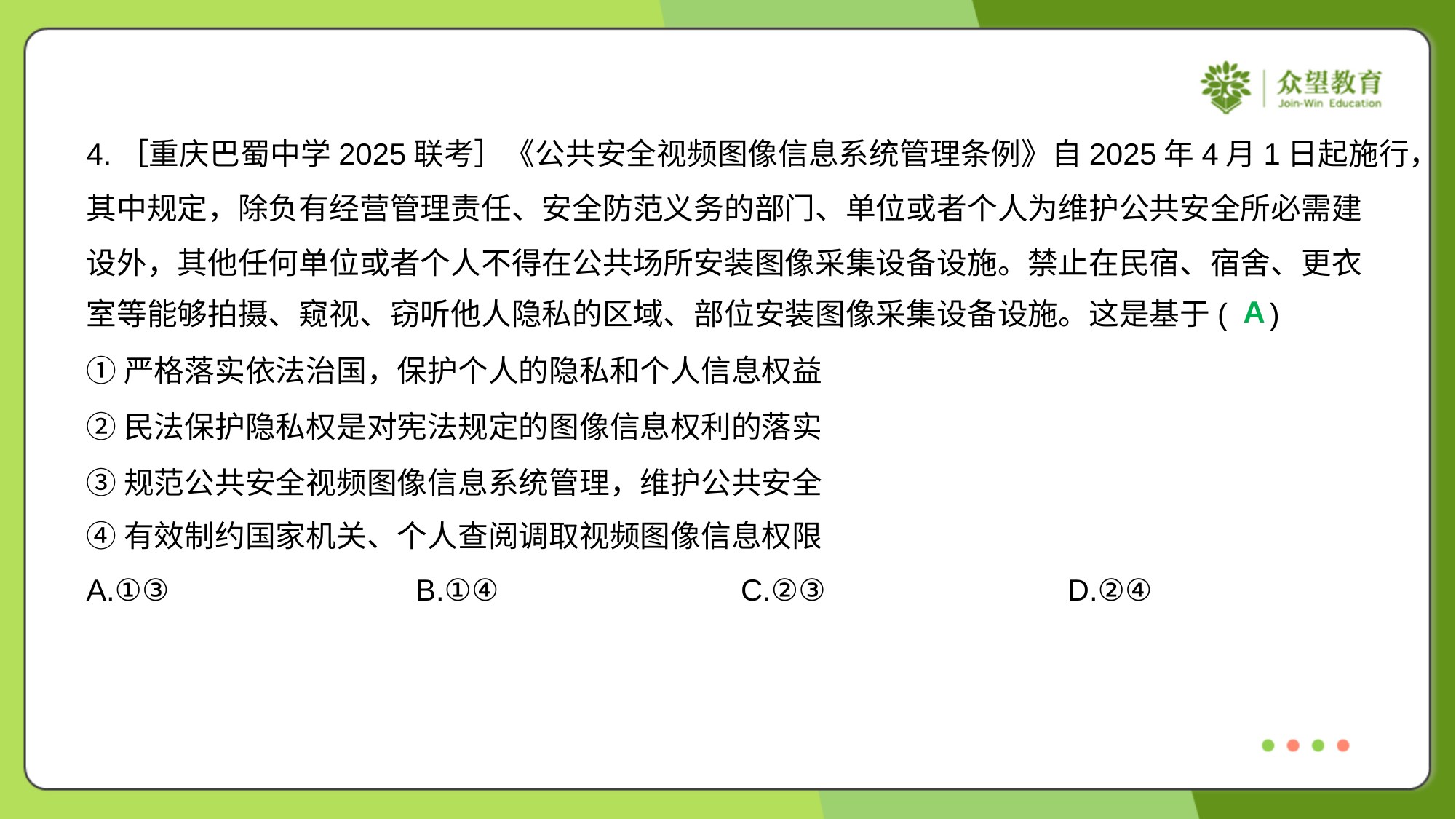

4.［重庆巴蜀中学2025联考］《公共安全视频图像信息系统管理条例》自2025年4月1日起施行，
其中规定，除负有经营管理责任、安全防范义务的部门、单位或者个人为维护公共安全所必需建
设外，其他任何单位或者个人不得在公共场所安装图像采集设备设施。禁止在民宿、宿舍、更衣
室等能够拍摄、窥视、窃听他人隐私的区域、部位安装图像采集设备设施。这是基于(     )
A
①严格落实依法治国，保护个人的隐私和个人信息权益
②民法保护隐私权是对宪法规定的图像信息权利的落实
③规范公共安全视频图像信息系统管理，维护公共安全
④有效制约国家机关、个人查阅调取视频图像信息权限
A.①③	B.①④	C.②③	D.②④